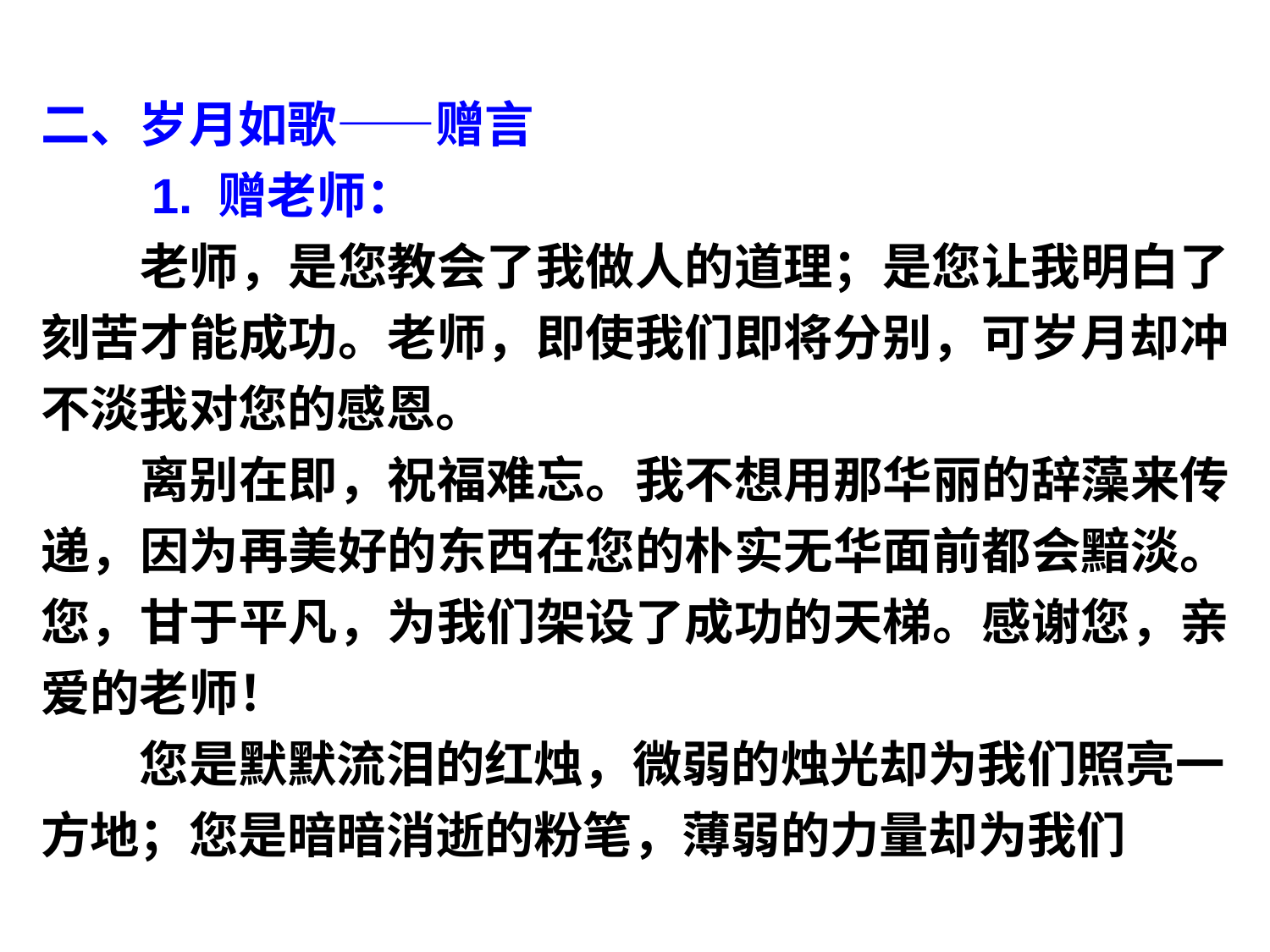

二、岁月如歌——赠言
　　1. 赠老师：
　　老师，是您教会了我做人的道理；是您让我明白了刻苦才能成功。老师，即使我们即将分别，可岁月却冲不淡我对您的感恩。
　　离别在即，祝福难忘。我不想用那华丽的辞藻来传递，因为再美好的东西在您的朴实无华面前都会黯淡。您，甘于平凡，为我们架设了成功的天梯。感谢您，亲爱的老师！
　　您是默默流泪的红烛，微弱的烛光却为我们照亮一方地；您是暗暗消逝的粉笔，薄弱的力量却为我们